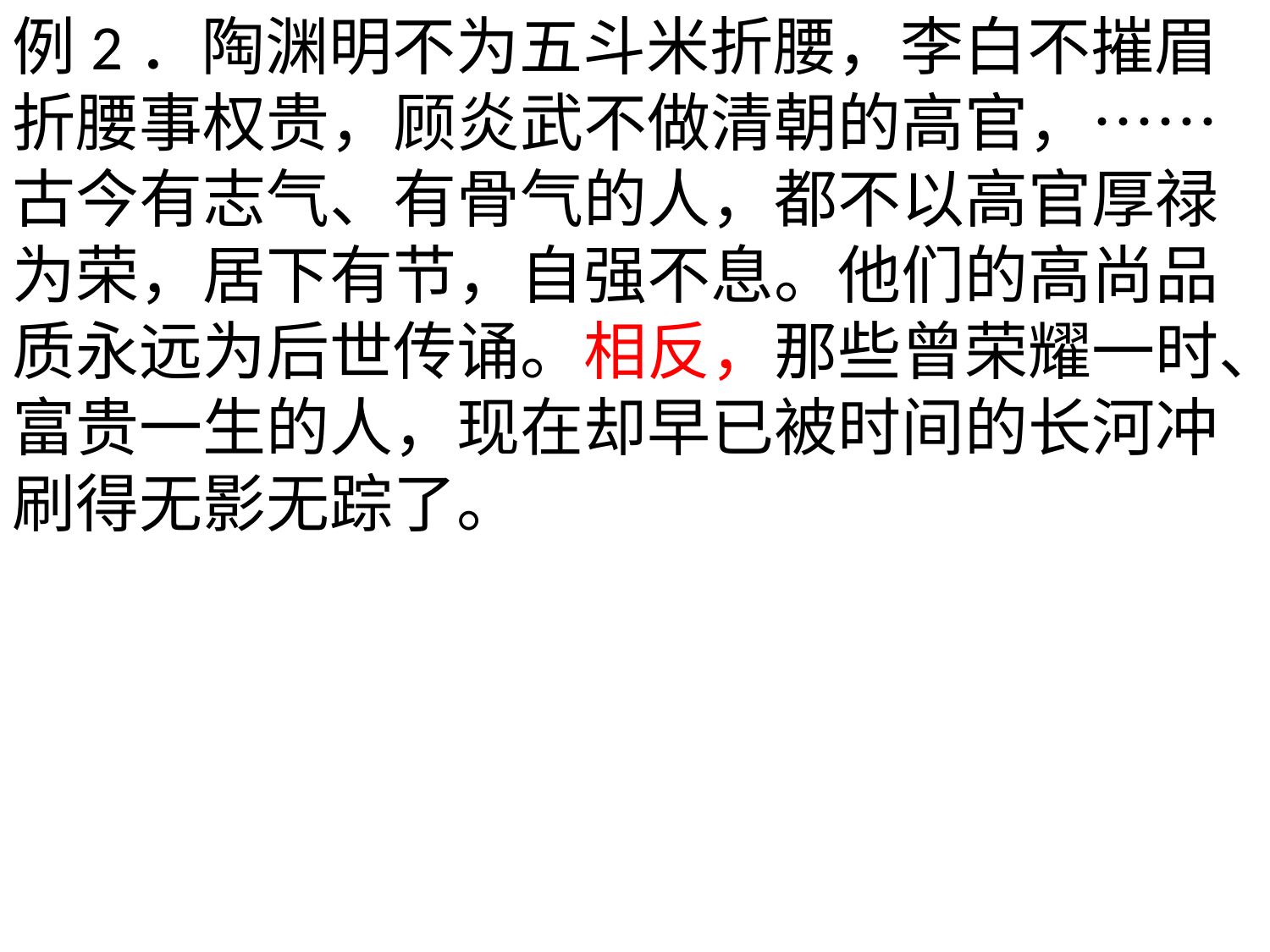

例2．陶渊明不为五斗米折腰，李白不摧眉折腰事权贵，顾炎武不做清朝的高官，……古今有志气、有骨气的人，都不以高官厚禄为荣，居下有节，自强不息。他们的高尚品质永远为后世传诵。相反，那些曾荣耀一时、富贵一生的人，现在却早已被时间的长河冲刷得无影无踪了。